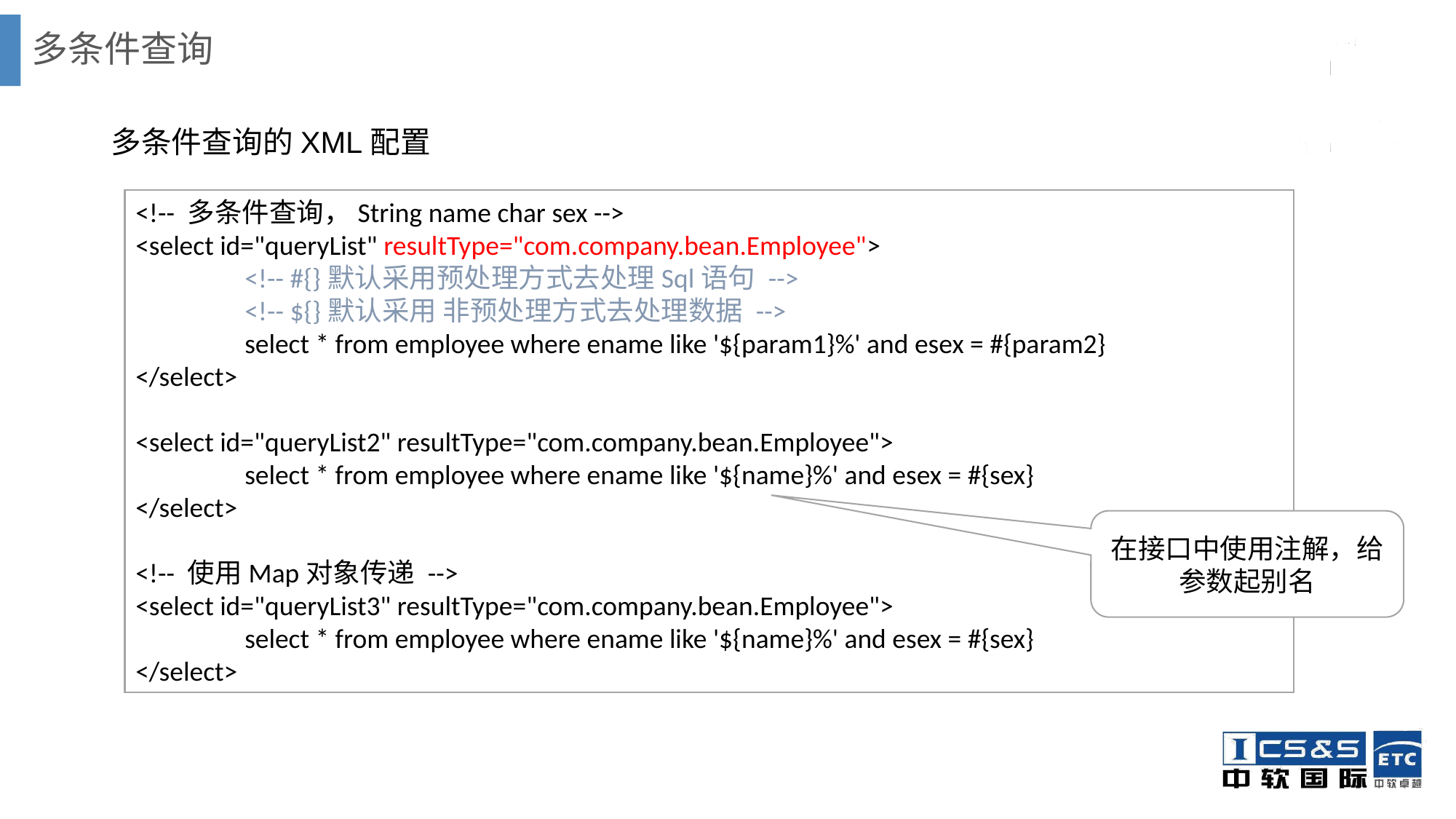

# 多条件查询
多条件查询的XML配置
<!-- 多条件查询，String name char sex -->
<select id="queryList" resultType="com.company.bean.Employee">
	<!-- #{}默认采用预处理方式去处理Sql语句 -->
	<!-- ${}默认采用 非预处理方式去处理数据 -->
	select * from employee where ename like '${param1}%' and esex = #{param2}
</select>

<select id="queryList2" resultType="com.company.bean.Employee">
	select * from employee where ename like '${name}%' and esex = #{sex}
</select>

<!-- 使用Map对象传递 -->
<select id="queryList3" resultType="com.company.bean.Employee">
	select * from employee where ename like '${name}%' and esex = #{sex}
</select>
在接口中使用注解，给参数起别名